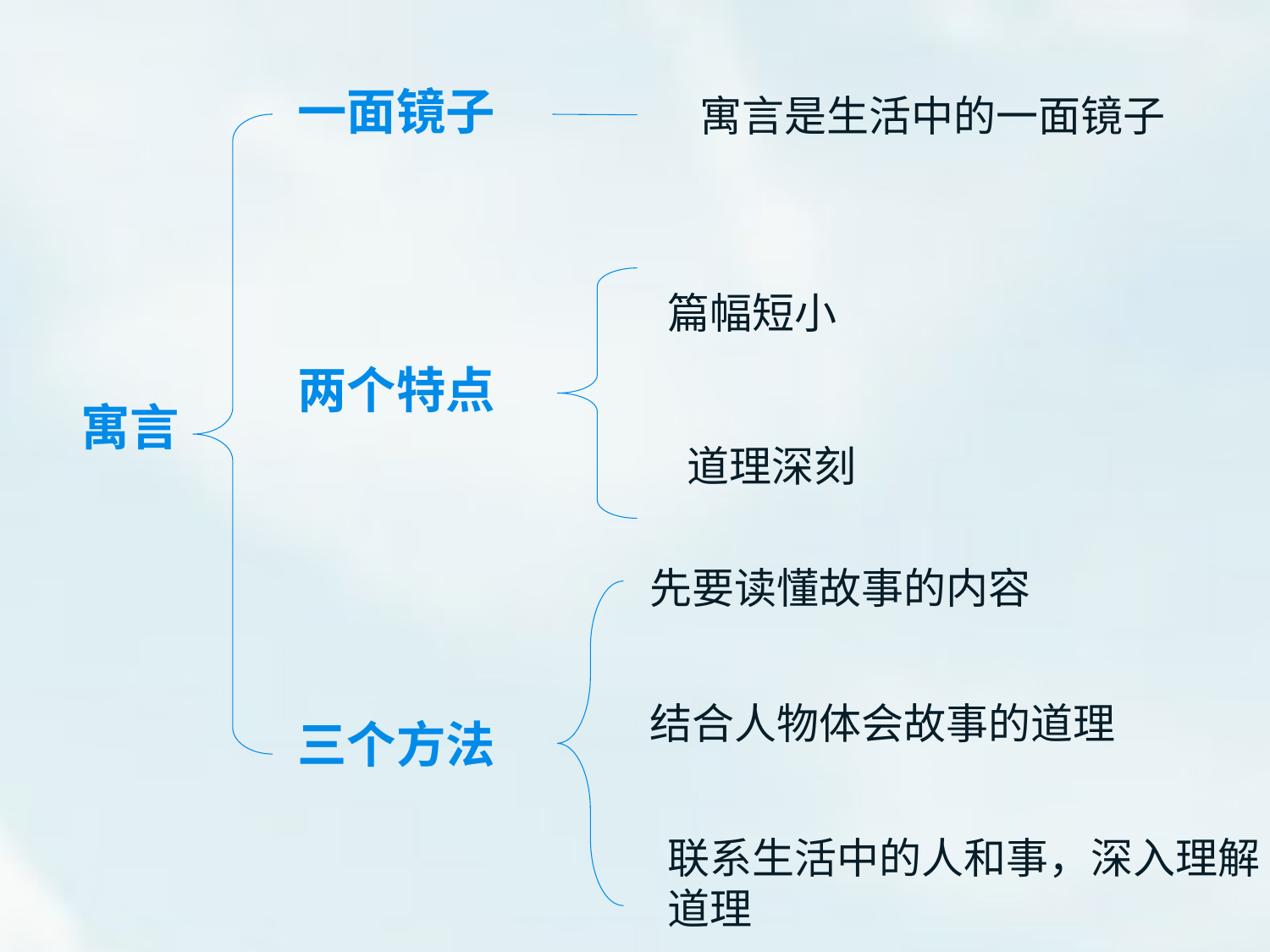

一面镜子
寓言是生活中的一面镜子

篇幅短小
两个特点
寓言
道理深刻
先要读懂故事的内容

结合人物体会故事的道理
三个方法
联系生活中的人和事，深入理解道理